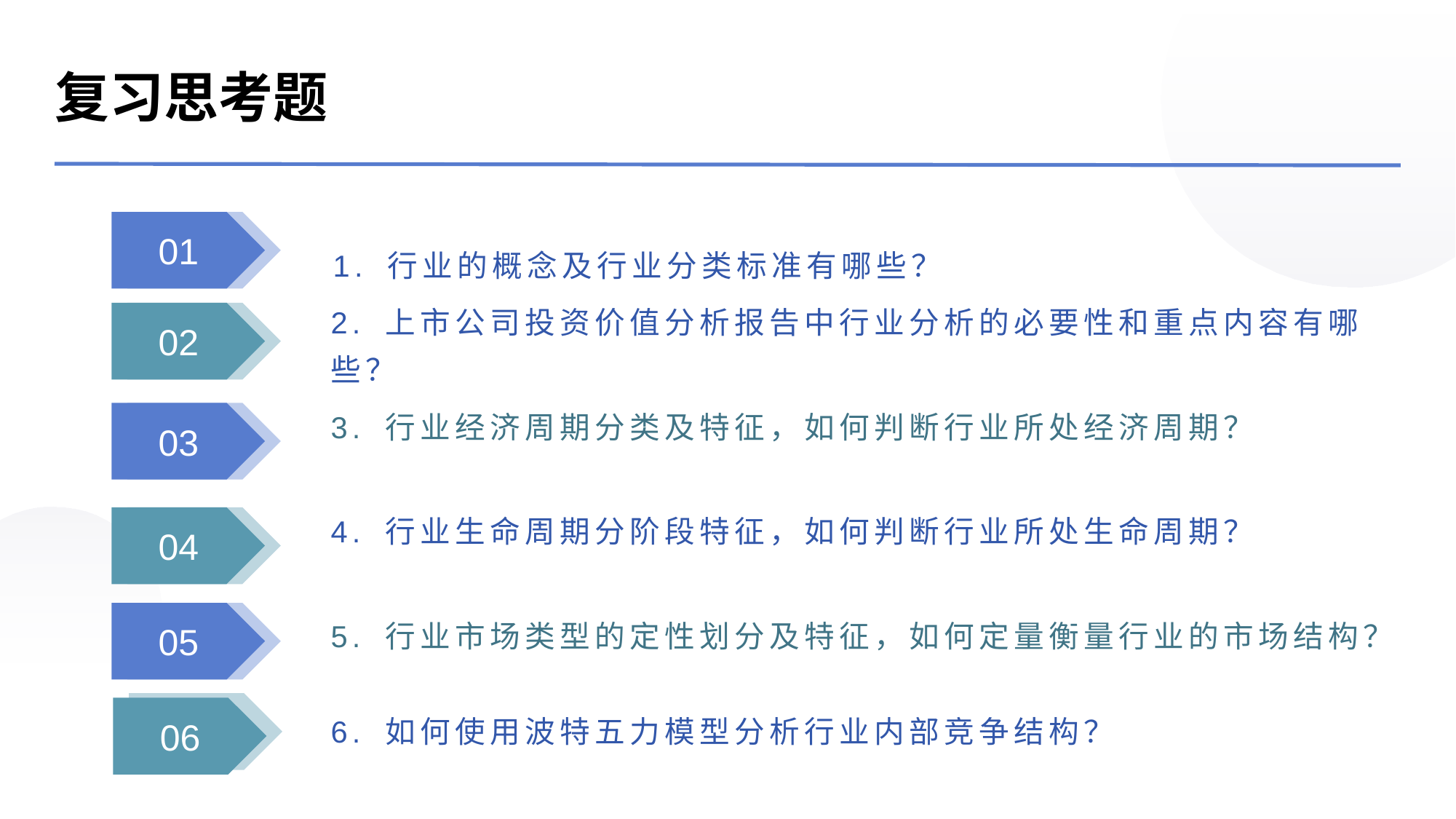

复习思考题
1. 行业的概念及行业分类标准有哪些？
01

2. 上市公司投资价值分析报告中行业分析的必要性和重点内容有哪些？
02

3. 行业经济周期分类及特征，如何判断行业所处经济周期？
03

4. 行业生命周期分阶段特征，如何判断行业所处生命周期？

04

5. 行业市场类型的定性划分及特征，如何定量衡量行业的市场结构？
05

6. 如何使用波特五力模型分析行业内部竞争结构？

06